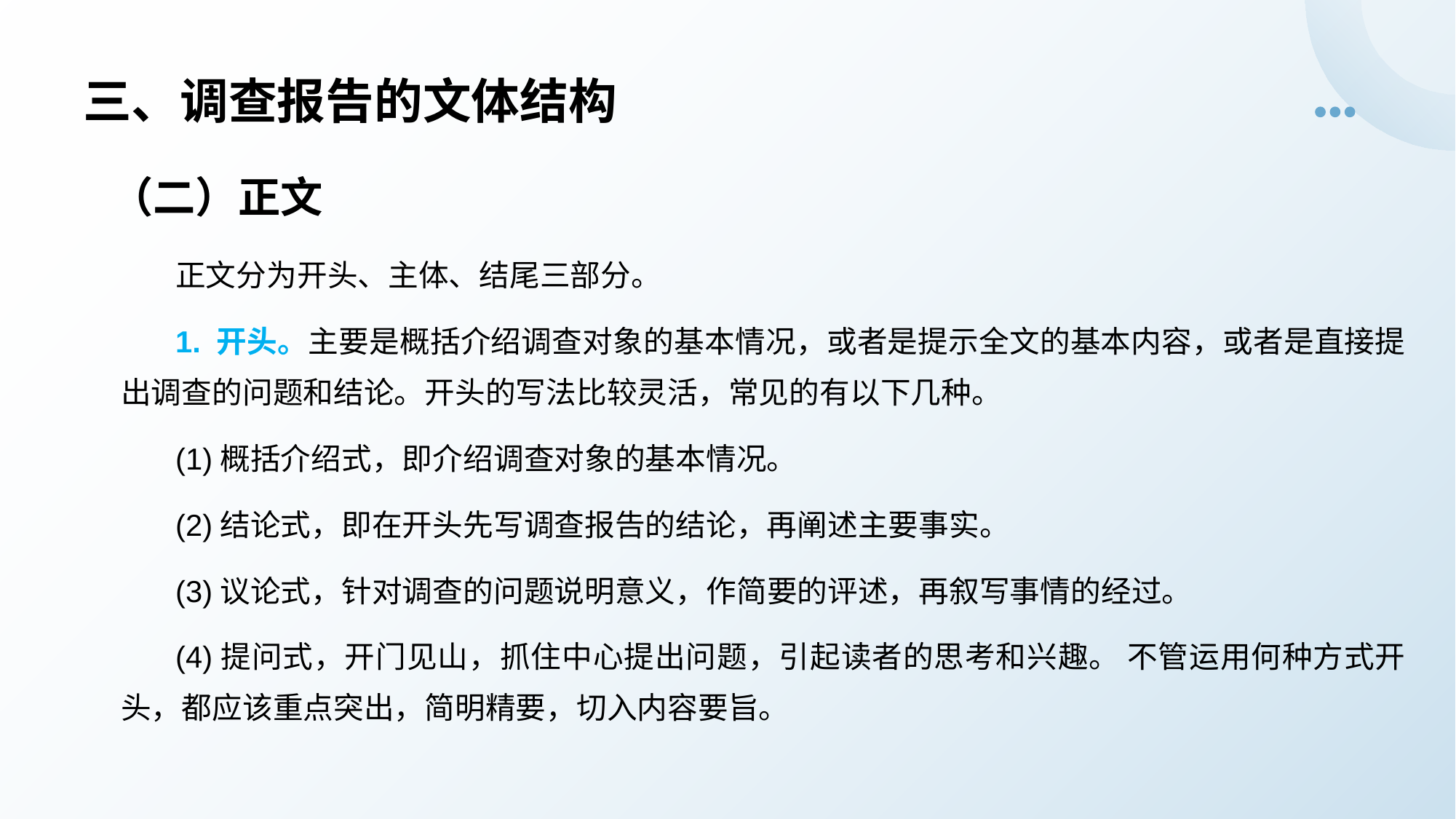

# 三、调查报告的文体结构
（二）正文
正文分为开头、主体、结尾三部分。
1. 开头。主要是概括介绍调查对象的基本情况，或者是提示全文的基本内容，或者是直接提出调查的问题和结论。开头的写法比较灵活，常见的有以下几种。
(1)概括介绍式，即介绍调查对象的基本情况。
(2)结论式，即在开头先写调查报告的结论，再阐述主要事实。
(3)议论式，针对调查的问题说明意义，作简要的评述，再叙写事情的经过。
(4)提问式，开门见山，抓住中心提出问题，引起读者的思考和兴趣。 不管运用何种方式开头，都应该重点突出，简明精要，切入内容要旨。